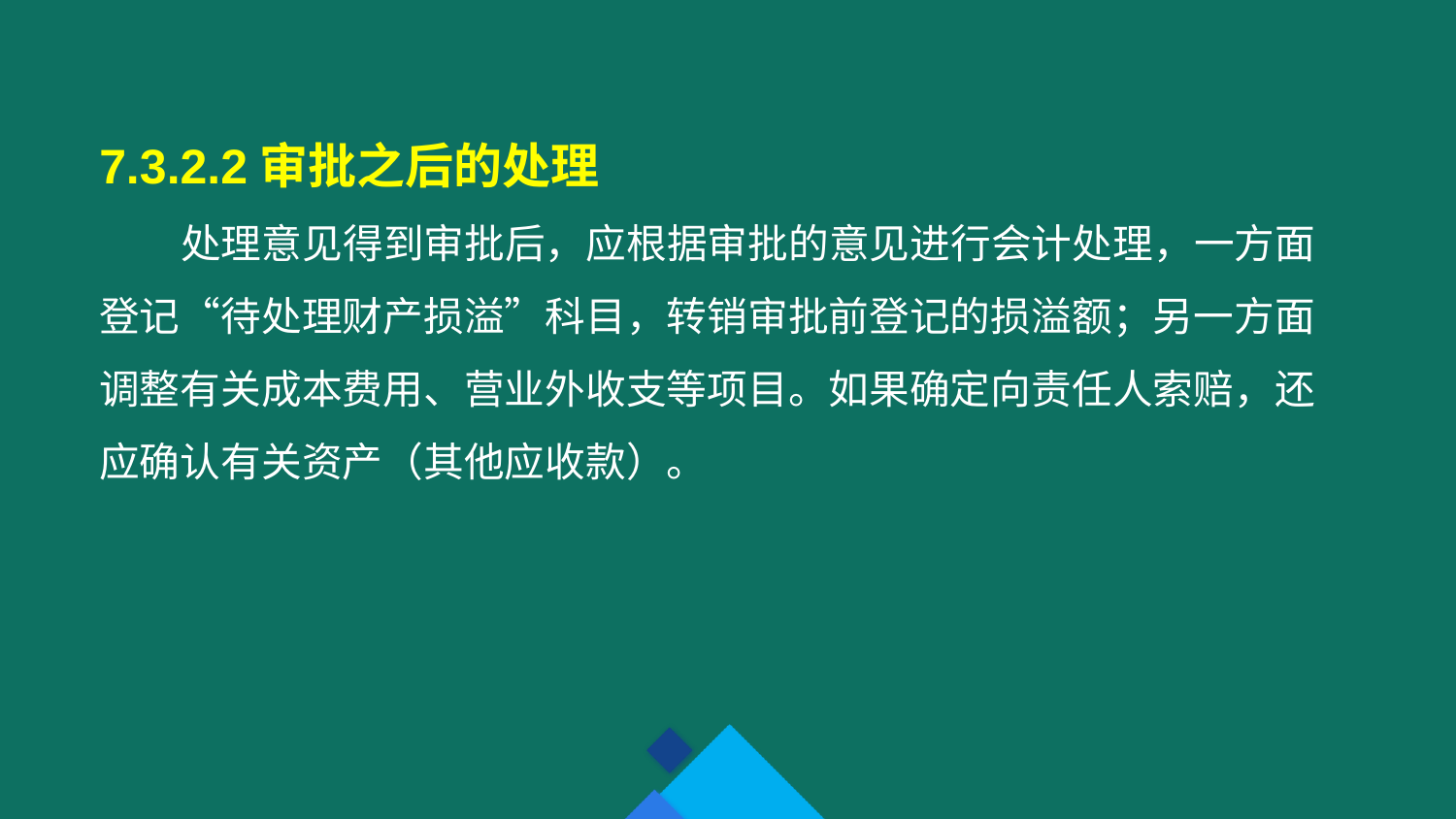

7.3.2.2审批之后的处理
        处理意见得到审批后，应根据审批的意见进行会计处理，一方面登记“待处理财产损溢”科目，转销审批前登记的损溢额；另一方面调整有关成本费用、营业外收支等项目。如果确定向责任人索赔，还应确认有关资产（其他应收款）。